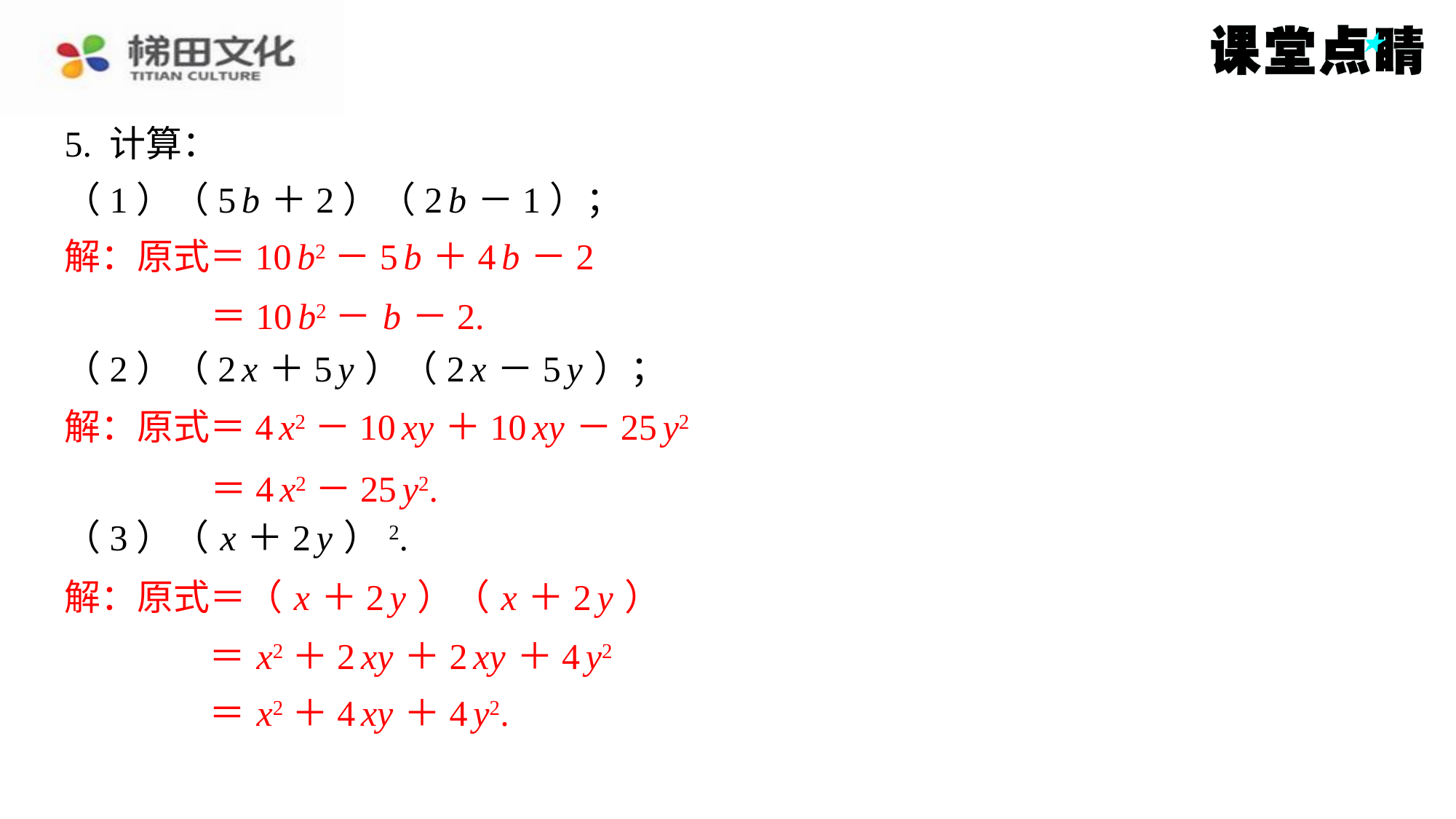

5. 计算：
（1）（5 b ＋2）（2 b －1）；
解：原式＝10 b2－5 b ＋4 b －2
＝10 b2－ b －2.
（2）（2 x ＋5 y ）（2 x －5 y ）；
解：原式＝4 x2－10 xy ＋10 xy －25 y2
＝4 x2－25 y2.
（3）（ x ＋2 y ）2.
解：原式＝（ x ＋2 y ）（ x ＋2 y ）
＝ x2＋2 xy ＋2 xy ＋4 y2
＝ x2＋4 xy ＋4 y2.
解：原式＝10 b2－5 b ＋4 b －2
＝10 b2－ b －2.
解：原式＝4 x2－10 xy ＋10 xy －25 y2
＝4 x2－25 y2.
解：原式＝（ x ＋2 y ）（ x ＋2 y ）
＝ x2＋2 xy ＋2 xy ＋4 y2
＝ x2＋4 xy ＋4 y2.